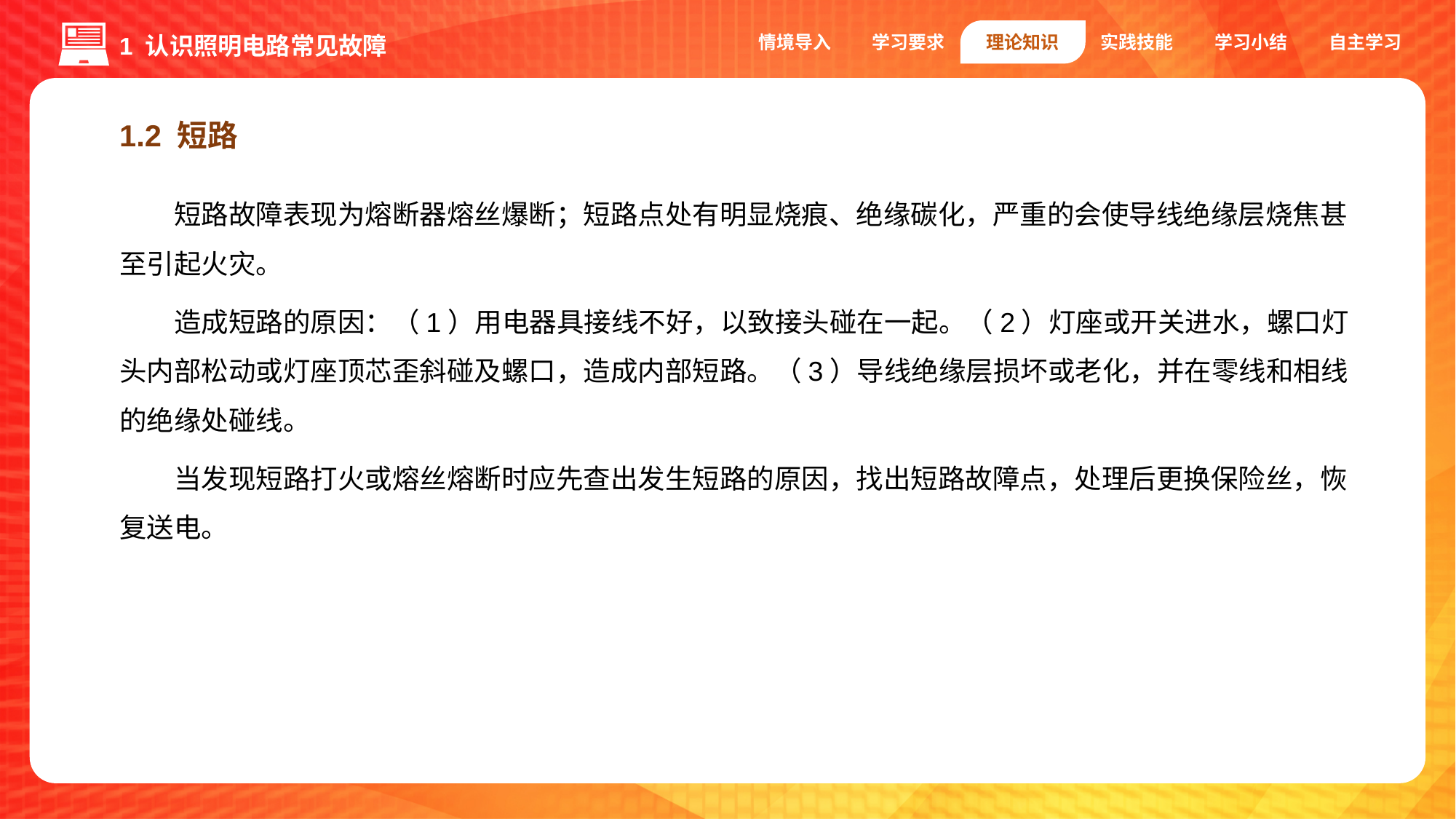

情境导入
学习要求
理论知识
实践技能
学习小结
自主学习

1 认识照明电路常见故障
1.2 短路
短路故障表现为熔断器熔丝爆断；短路点处有明显烧痕、绝缘碳化，严重的会使导线绝缘层烧焦甚至引起火灾。
造成短路的原因：（1）用电器具接线不好，以致接头碰在一起。（2）灯座或开关进水，螺口灯头内部松动或灯座顶芯歪斜碰及螺口，造成内部短路。（3）导线绝缘层损坏或老化，并在零线和相线的绝缘处碰线。
当发现短路打火或熔丝熔断时应先查出发生短路的原因，找出短路故障点，处理后更换保险丝，恢复送电。